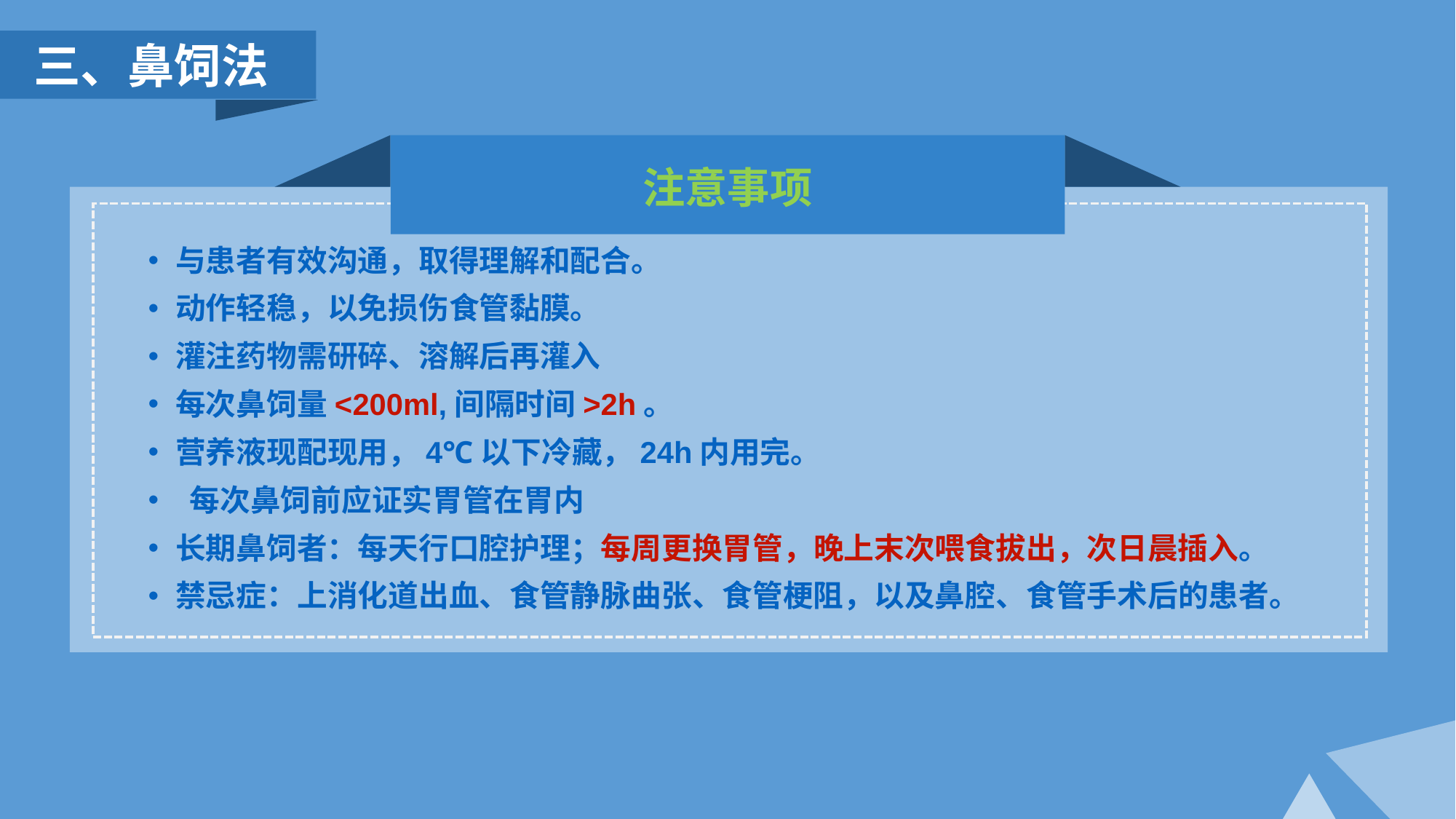

三、鼻饲法

注意事项

与患者有效沟通，取得理解和配合。
动作轻稳，以免损伤食管黏膜。
灌注药物需研碎、溶解后再灌入
每次鼻饲量<200ml,间隔时间>2h。
营养液现配现用，4℃以下冷藏，24h内用完。
 每次鼻饲前应证实胃管在胃内
长期鼻饲者：每天行口腔护理；每周更换胃管，晚上末次喂食拔出，次日晨插入。
禁忌症：上消化道出血、食管静脉曲张、食管梗阻，以及鼻腔、食管手术后的患者。